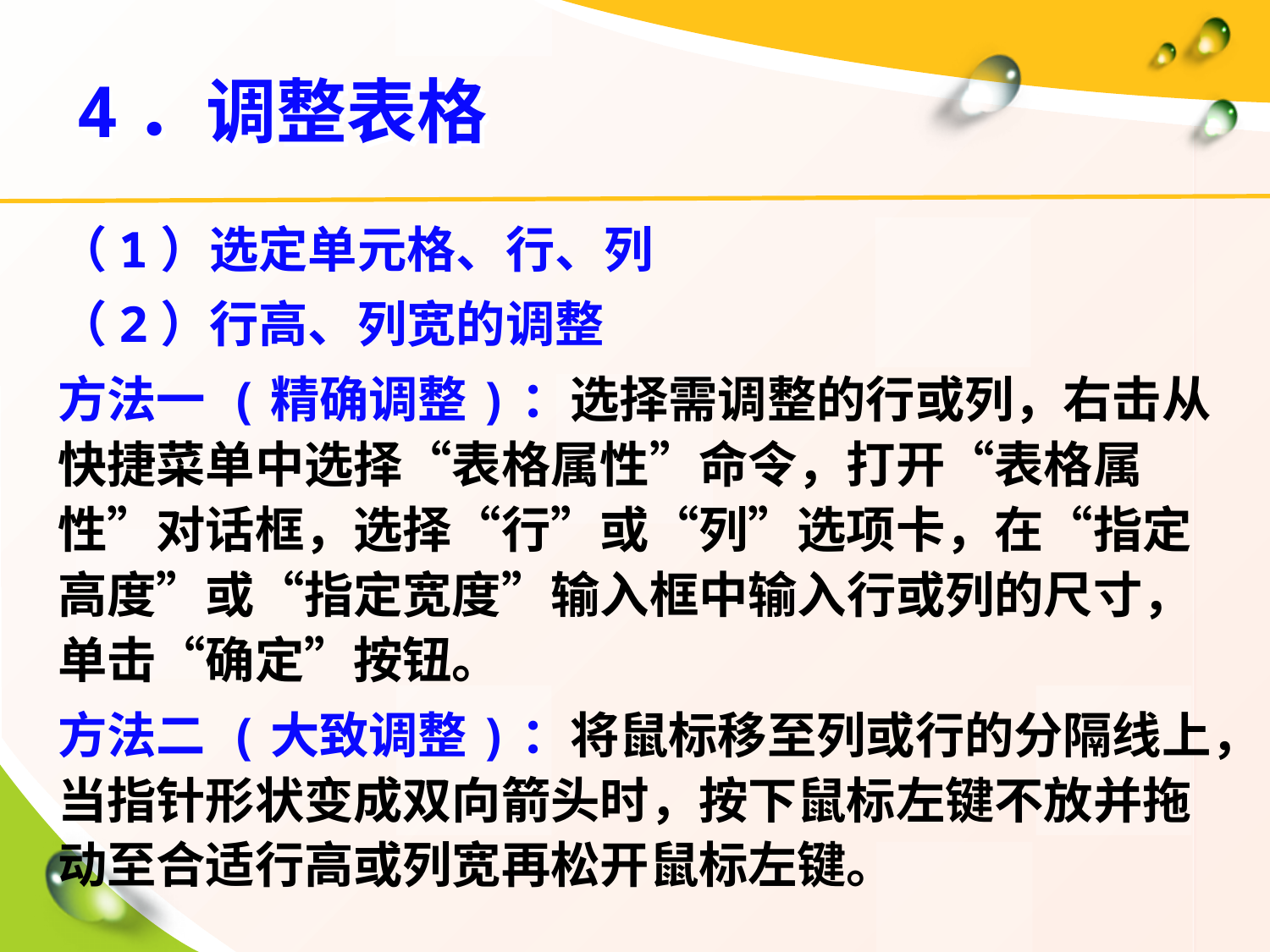

# 4．调整表格
（1）选定单元格、行、列
（2）行高、列宽的调整
方法一 (精确调整)：选择需调整的行或列，右击从快捷菜单中选择“表格属性”命令，打开“表格属性”对话框，选择“行”或“列”选项卡，在“指定高度”或“指定宽度”输入框中输入行或列的尺寸，单击“确定”按钮。
方法二 (大致调整)：将鼠标移至列或行的分隔线上，当指针形状变成双向箭头时，按下鼠标左键不放并拖动至合适行高或列宽再松开鼠标左键。